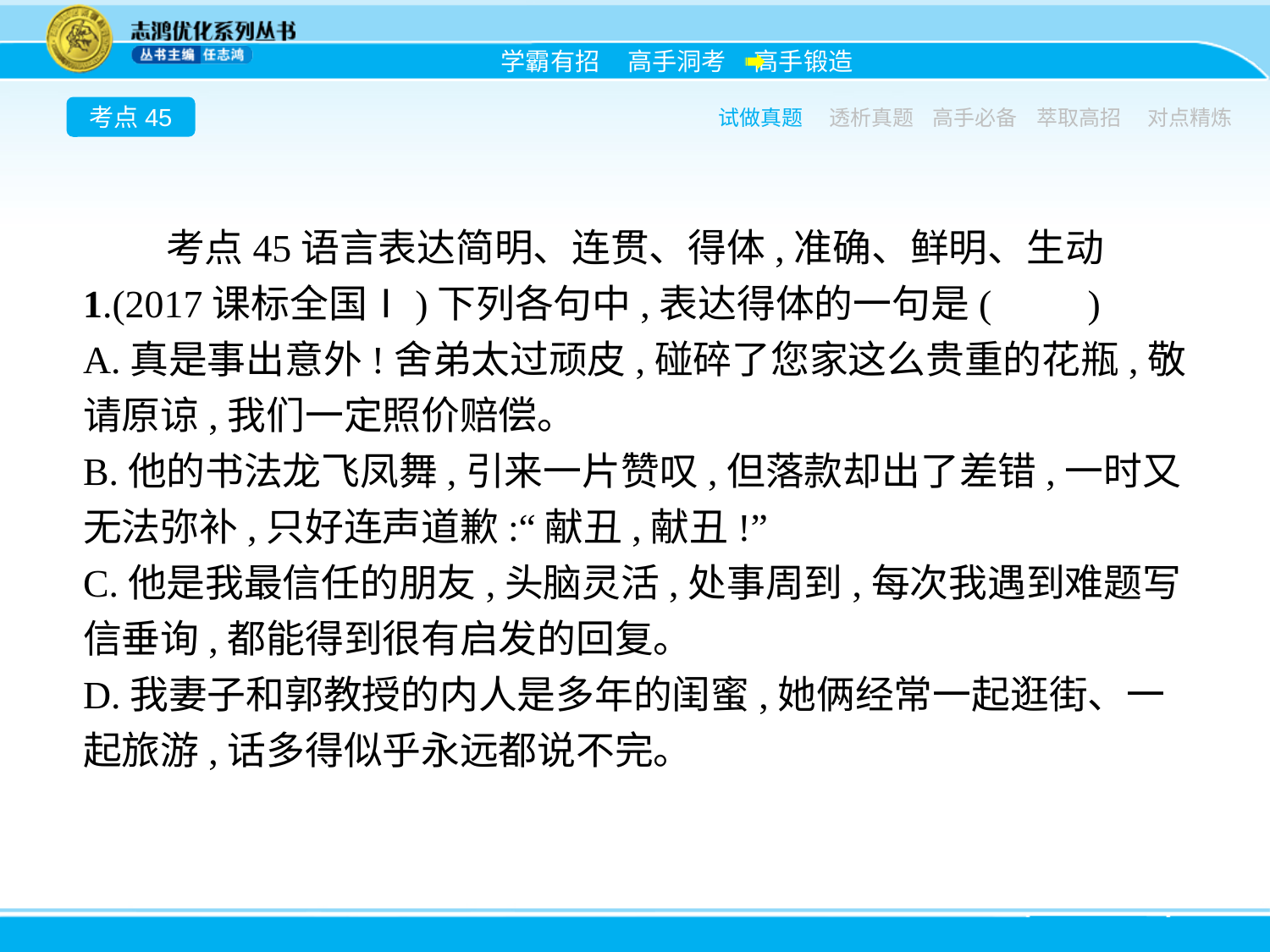

考点45
试做真题
透析真题
高手必备
萃取高招
对点精炼
考点45语言表达简明、连贯、得体,准确、鲜明、生动
1.(2017课标全国Ⅰ)下列各句中,表达得体的一句是(　　)
A.真是事出意外!舍弟太过顽皮,碰碎了您家这么贵重的花瓶,敬请原谅,我们一定照价赔偿。
B.他的书法龙飞凤舞,引来一片赞叹,但落款却出了差错,一时又无法弥补,只好连声道歉:“献丑,献丑!”
C.他是我最信任的朋友,头脑灵活,处事周到,每次我遇到难题写信垂询,都能得到很有启发的回复。
D.我妻子和郭教授的内人是多年的闺蜜,她俩经常一起逛街、一起旅游,话多得似乎永远都说不完。